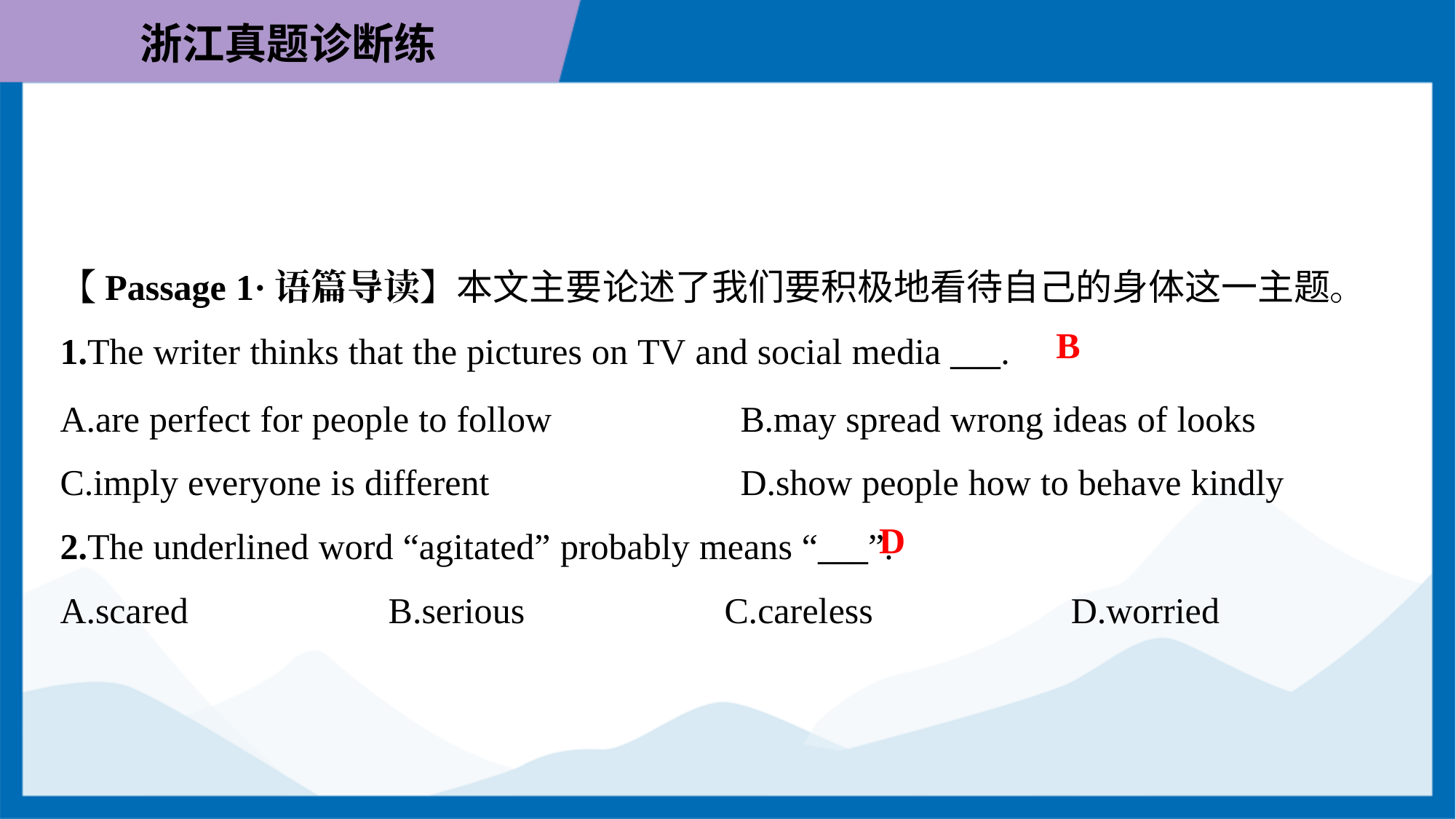

【Passage 1·语篇导读】本文主要论述了我们要积极地看待自己的身体这一主题。
B
1.The writer thinks that the pictures on TV and social media ___.
A.are perfect for people to follow	B.may spread wrong ideas of looks
C.imply everyone is different	D.show people how to behave kindly
D
2.The underlined word “agitated” probably means “___”.
A.scared	B.serious	C.careless	D.worried